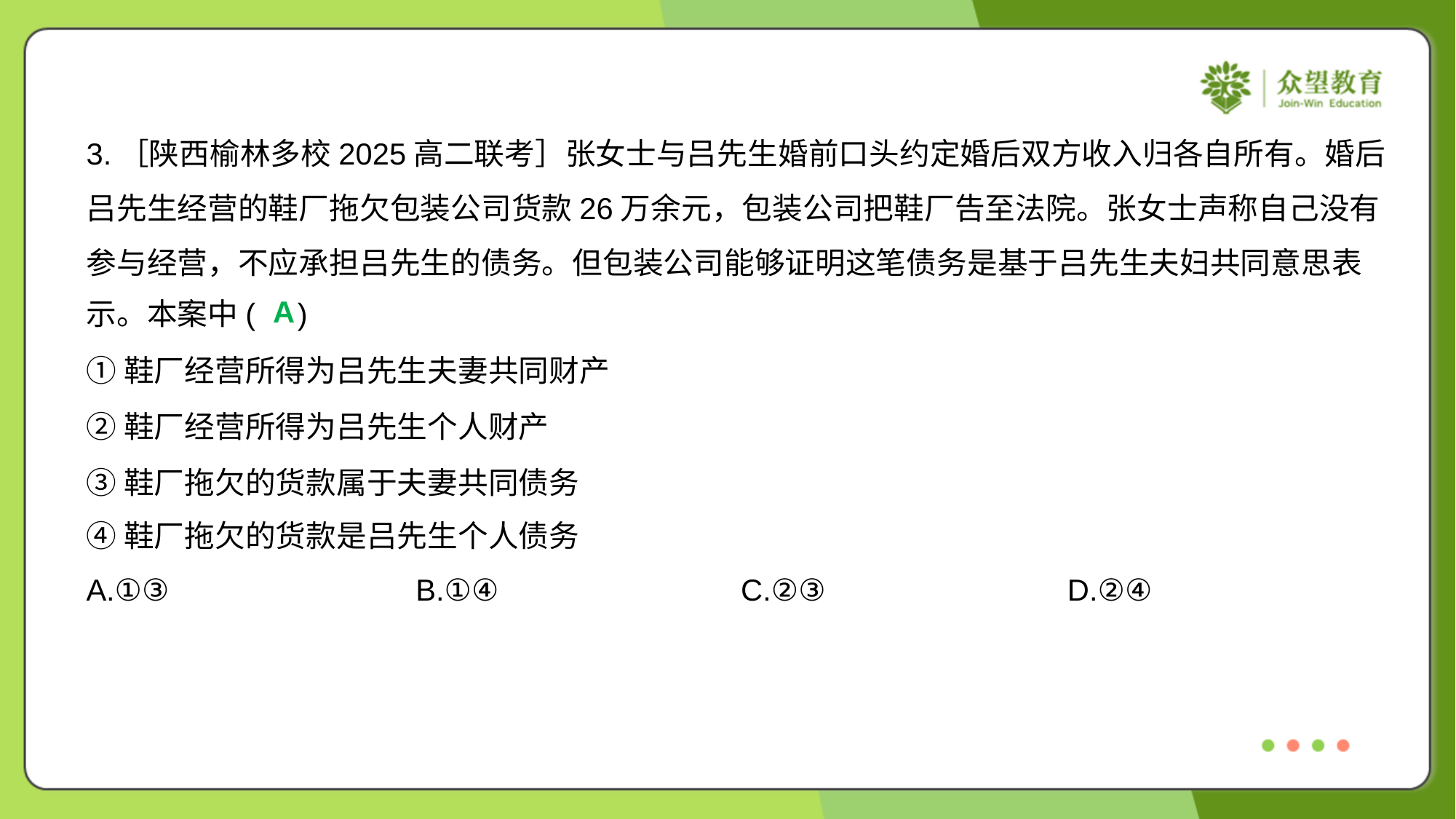

3.［陕西榆林多校2025高二联考］张女士与吕先生婚前口头约定婚后双方收入归各自所有。婚后
吕先生经营的鞋厂拖欠包装公司货款26万余元，包装公司把鞋厂告至法院。张女士声称自己没有
参与经营，不应承担吕先生的债务。但包装公司能够证明这笔债务是基于吕先生夫妇共同意思表
示。本案中(     )
A
①鞋厂经营所得为吕先生夫妻共同财产
②鞋厂经营所得为吕先生个人财产
③鞋厂拖欠的货款属于夫妻共同债务
④鞋厂拖欠的货款是吕先生个人债务
A.①③	B.①④	C.②③	D.②④